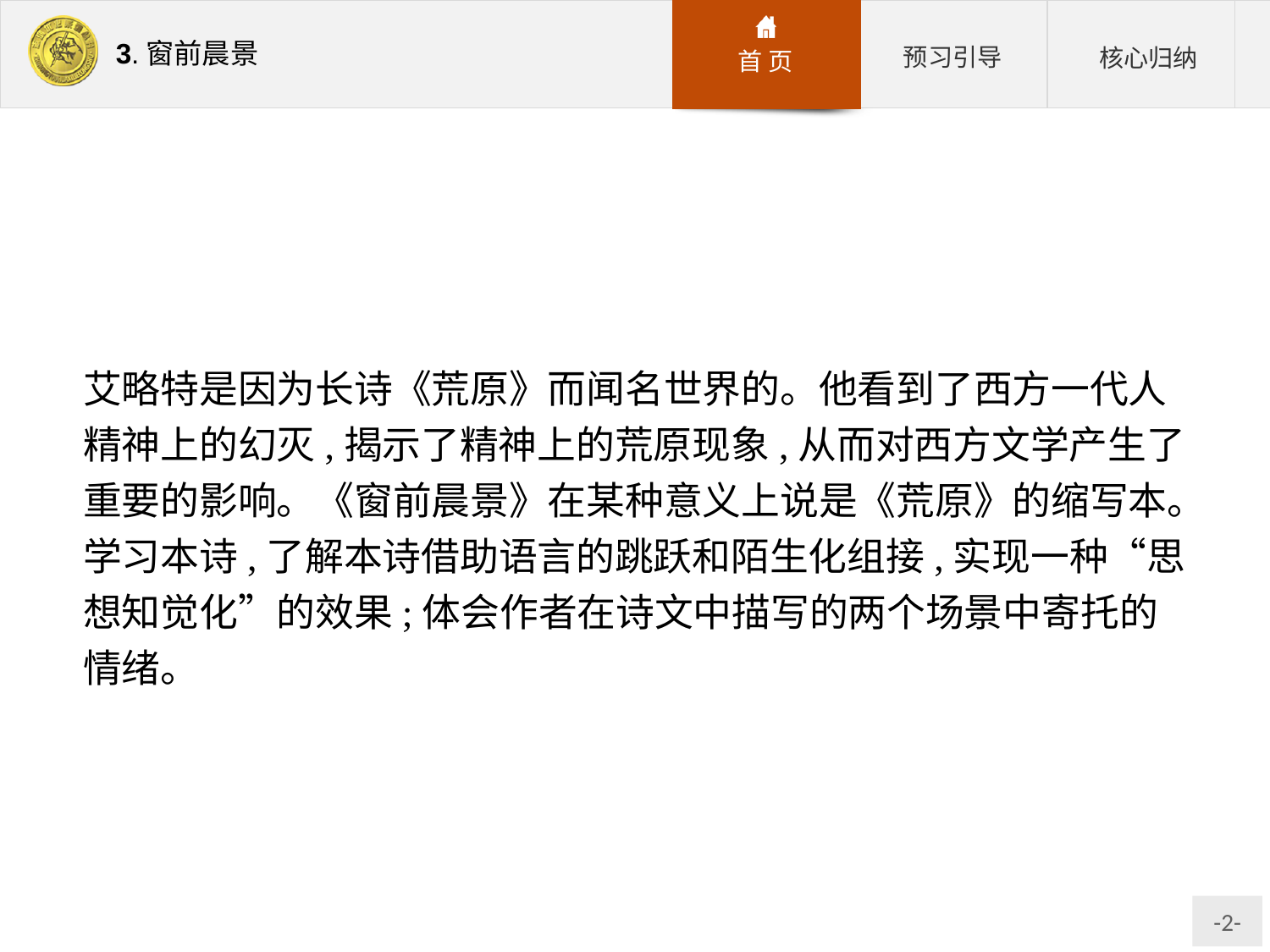

艾略特是因为长诗《荒原》而闻名世界的。他看到了西方一代人精神上的幻灭,揭示了精神上的荒原现象,从而对西方文学产生了重要的影响。《窗前晨景》在某种意义上说是《荒原》的缩写本。学习本诗,了解本诗借助语言的跳跃和陌生化组接,实现一种“思想知觉化”的效果;体会作者在诗文中描写的两个场景中寄托的情绪。